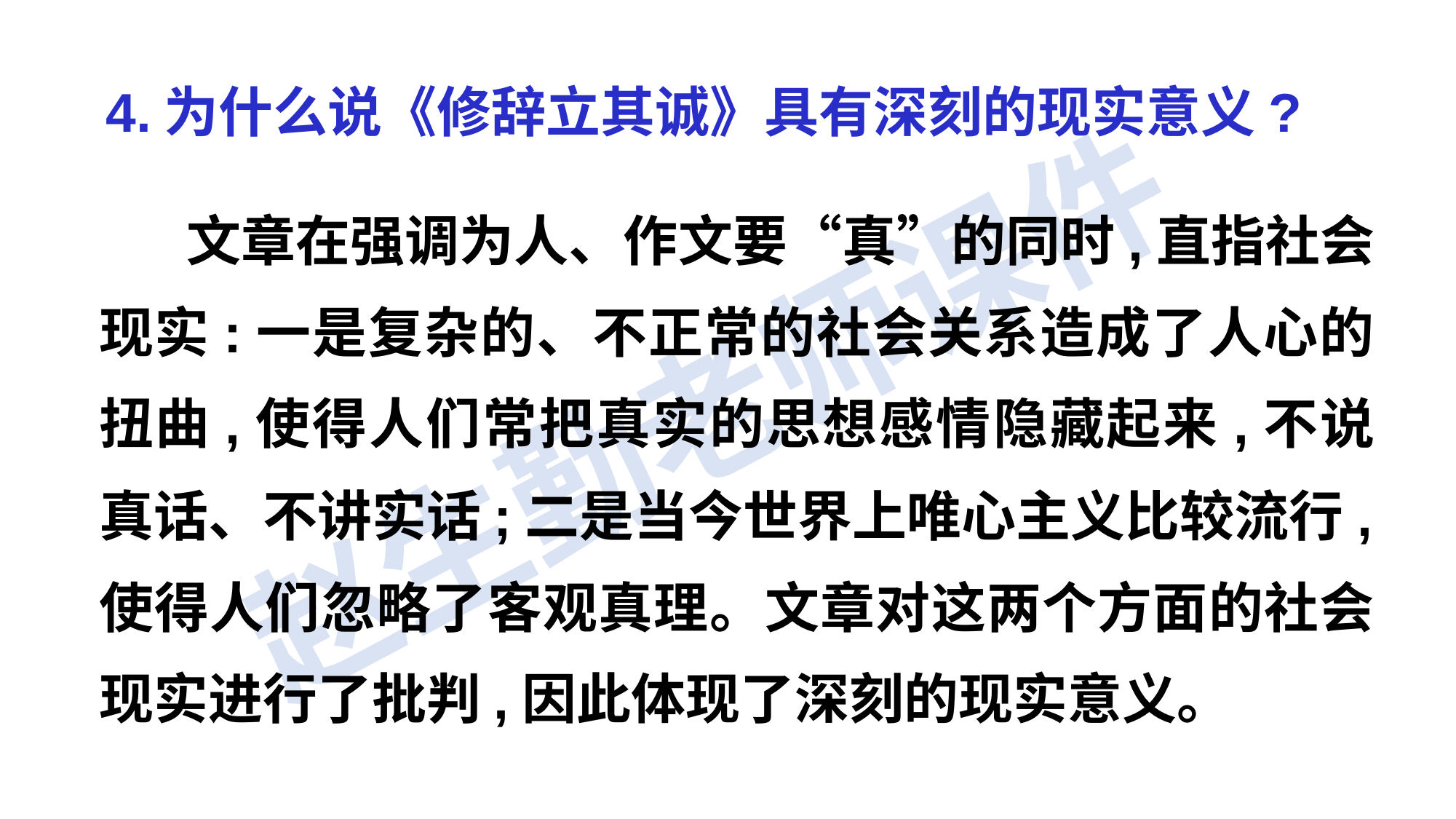

4.为什么说《修辞立其诚》具有深刻的现实意义?
      文章在强调为人、作文要“真”的同时,直指社会现实:一是复杂的、不正常的社会关系造成了人心的扭曲,使得人们常把真实的思想感情隐藏起来,不说真话、不讲实话;二是当今世界上唯心主义比较流行,使得人们忽略了客观真理。文章对这两个方面的社会现实进行了批判,因此体现了深刻的现实意义。